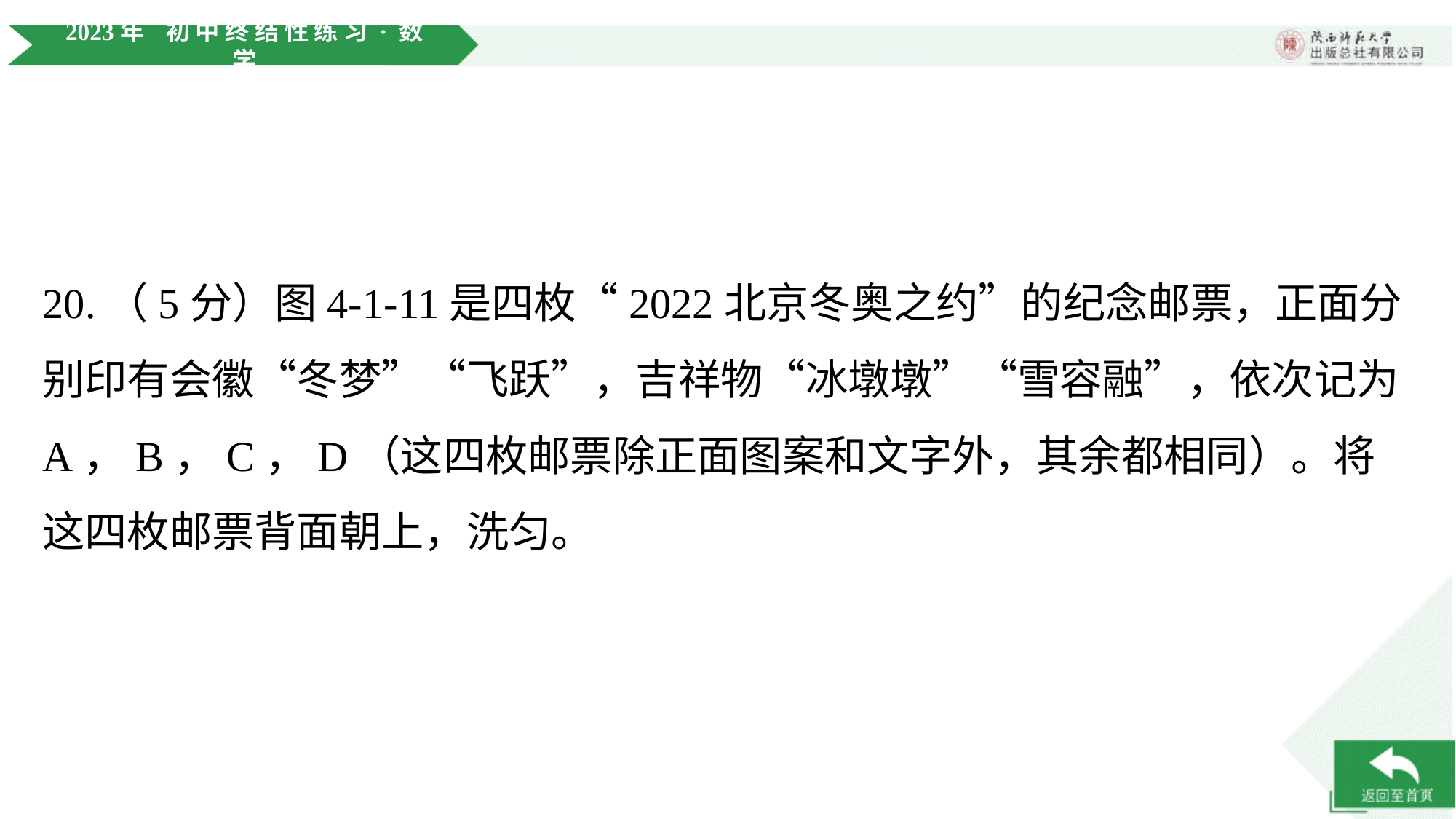

20.（5分）图4-1-11是四枚“2022北京冬奥之约”的纪念邮票，正面分别印有会徽“冬梦”“飞跃”，吉祥物“冰墩墩”“雪容融”，依次记为A，B，C，D（这四枚邮票除正面图案和文字外，其余都相同）。将这四枚邮票背面朝上，洗匀。